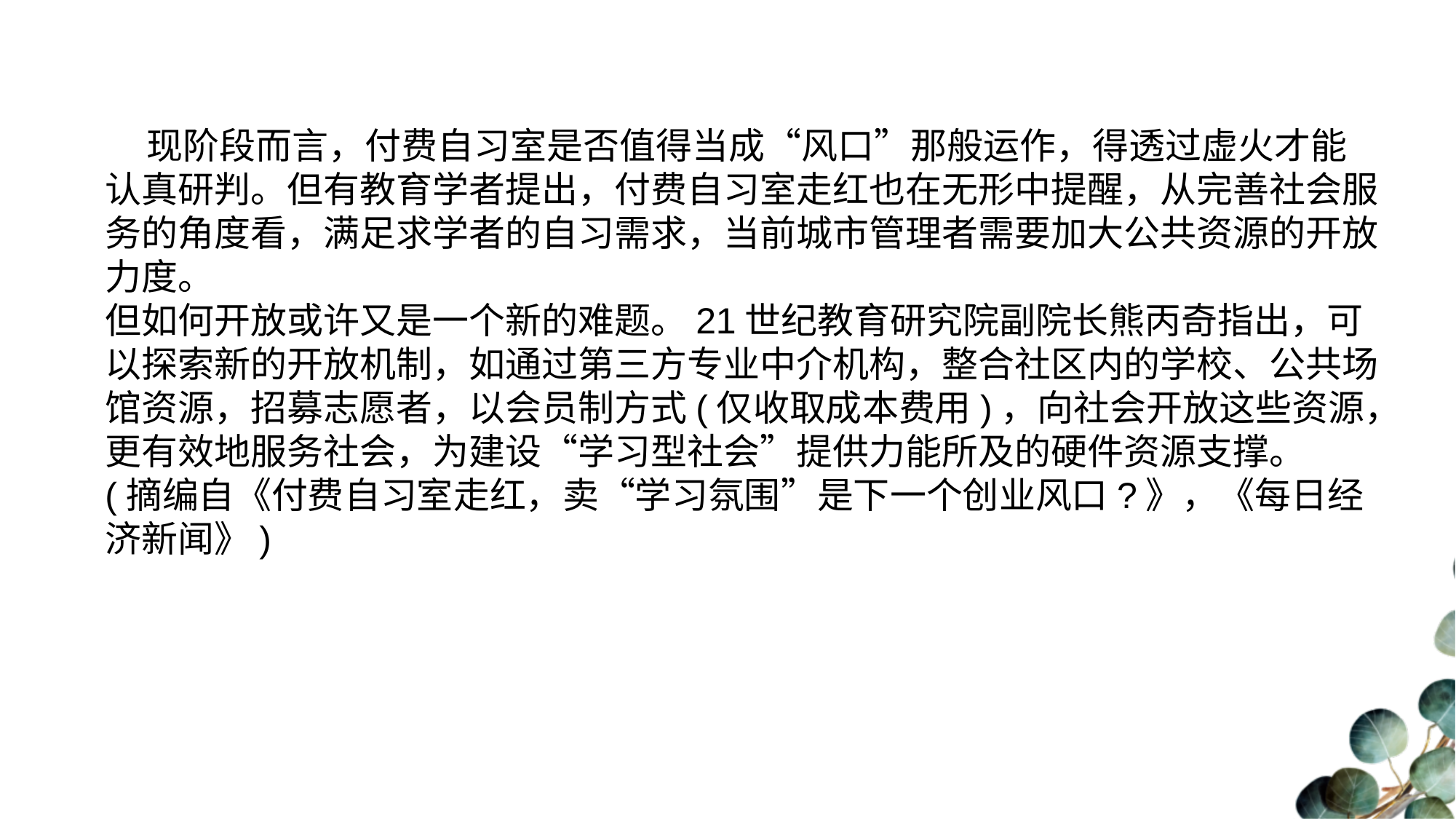

现阶段而言，付费自习室是否值得当成“风口”那般运作，得透过虚火才能认真研判。但有教育学者提出，付费自习室走红也在无形中提醒，从完善社会服务的角度看，满足求学者的自习需求，当前城市管理者需要加大公共资源的开放力度。
但如何开放或许又是一个新的难题。21世纪教育研究院副院长熊丙奇指出，可以探索新的开放机制，如通过第三方专业中介机构，整合社区内的学校、公共场馆资源，招募志愿者，以会员制方式(仅收取成本费用)，向社会开放这些资源，更有效地服务社会，为建设“学习型社会”提供力能所及的硬件资源支撑。
(摘编自《付费自习室走红，卖“学习氛围”是下一个创业风口?》，《每日经济新闻》)